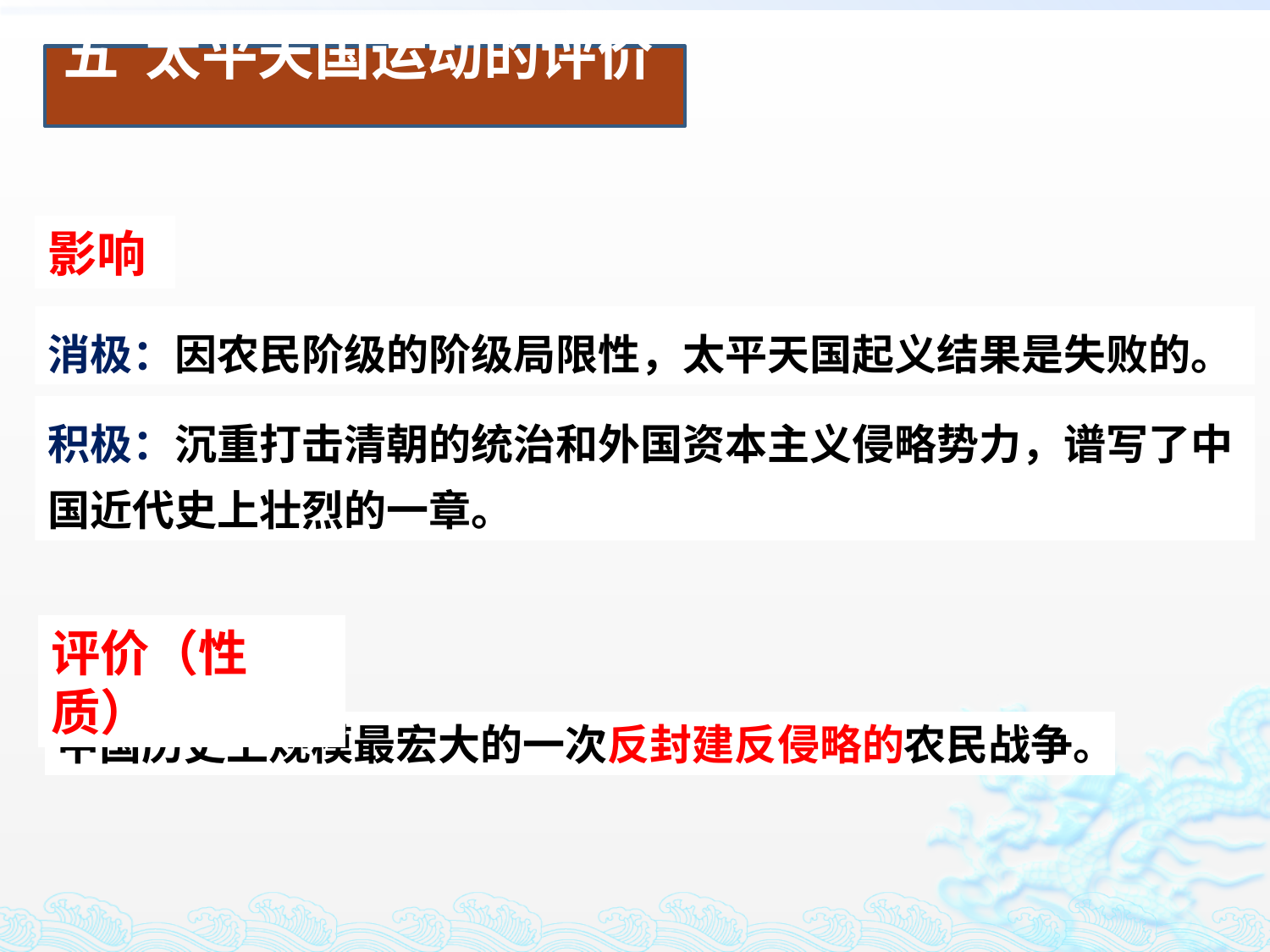

五  太平天国运动的评价
影响
消极：因农民阶级的阶级局限性，太平天国起义结果是失败的。
积极：沉重打击清朝的统治和外国资本主义侵略势力，谱写了中国近代史上壮烈的一章。
评价（性质）
中国历史上规模最宏大的一次反封建反侵略的农民战争。